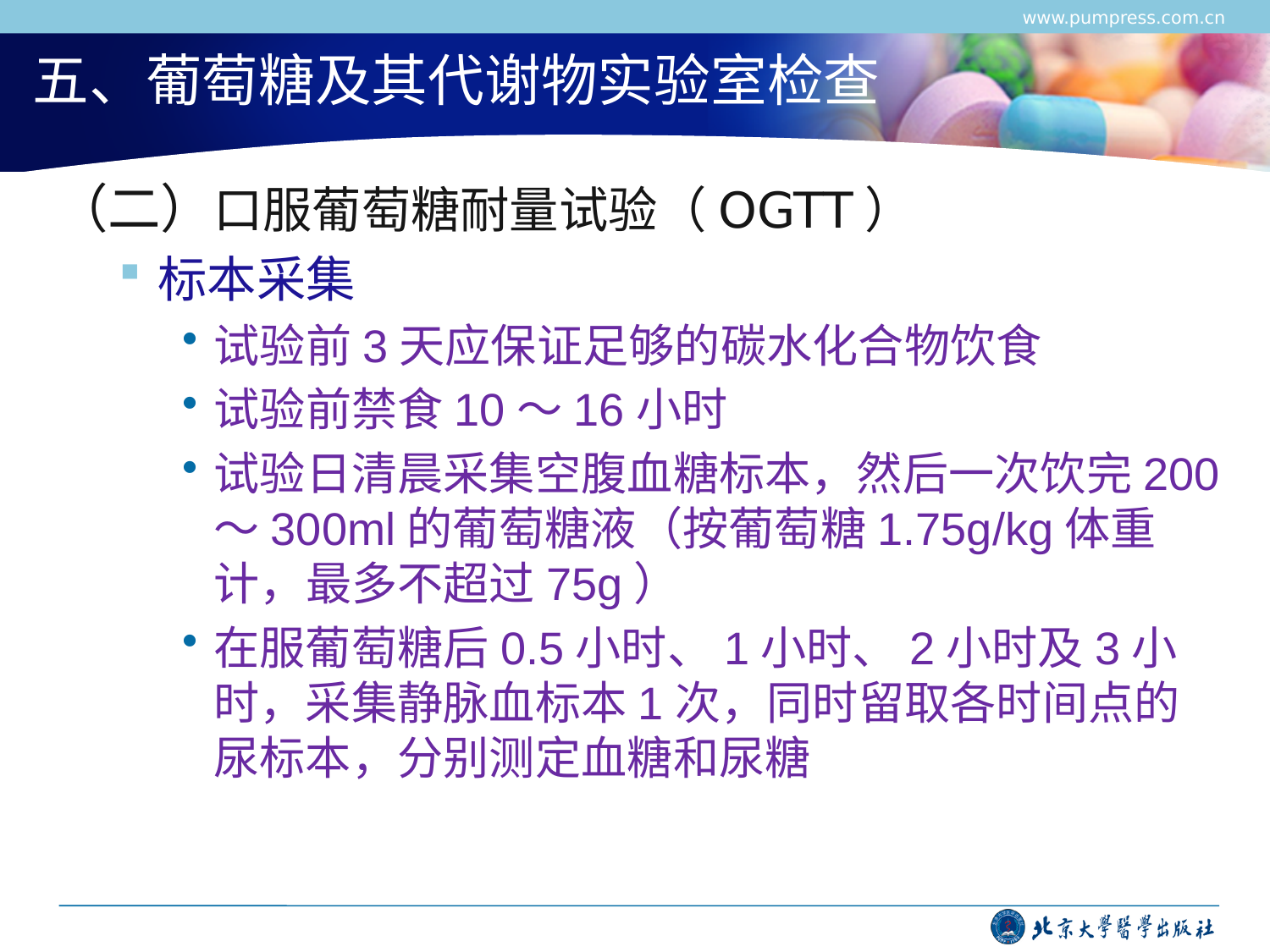

www.pumpress.com.cn
# 五、葡萄糖及其代谢物实验室检查
（二）口服葡萄糖耐量试验（OGTT）
标本采集
试验前3天应保证足够的碳水化合物饮食
试验前禁食10～16小时
试验日清晨采集空腹血糖标本，然后一次饮完200～300ml的葡萄糖液（按葡萄糖1.75g/kg体重计，最多不超过75g）
在服葡萄糖后0.5小时、1小时、2小时及3小时，采集静脉血标本1次，同时留取各时间点的尿标本，分别测定血糖和尿糖